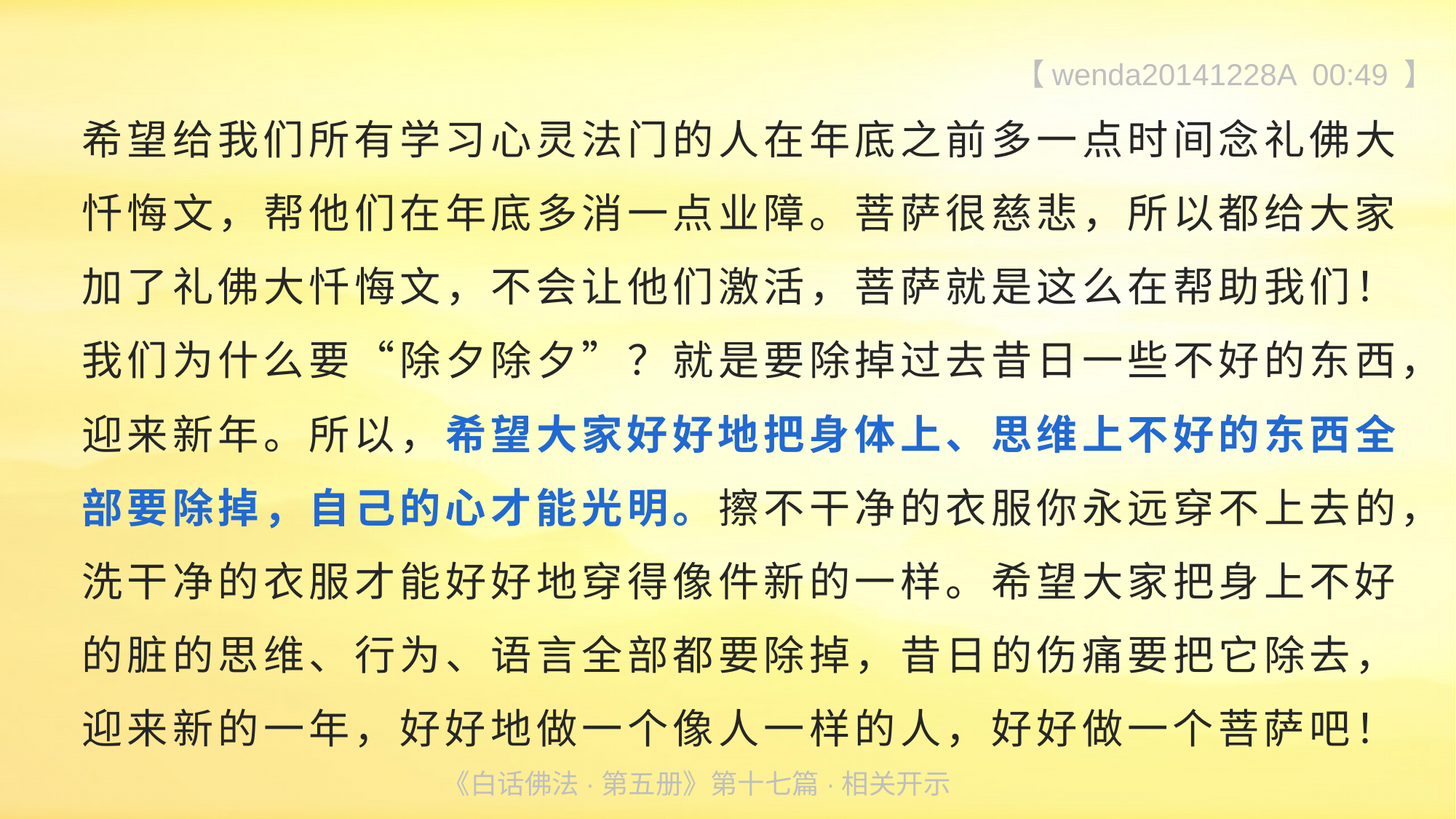

【wenda20141228A  00:49 】
希望给我们所有学习心灵法门的人在年底之前多一点时间念礼佛大忏悔文，帮他们在年底多消一点业障。菩萨很慈悲，所以都给大家加了礼佛大忏悔文，不会让他们激活，菩萨就是这么在帮助我们！我们为什么要“除夕除夕”？就是要除掉过去昔日一些不好的东西，迎来新年。所以，希望大家好好地把身体上、思维上不好的东西全部要除掉，自己的心才能光明。擦不干净的衣服你永远穿不上去的，洗干净的衣服才能好好地穿得像件新的一样。希望大家把身上不好的脏的思维、行为、语言全部都要除掉，昔日的伤痛要把它除去，迎来新的一年，好好地做一个像人一样的人，好好做一个菩萨吧！
《白话佛法·第五册》第十七篇·相关开示